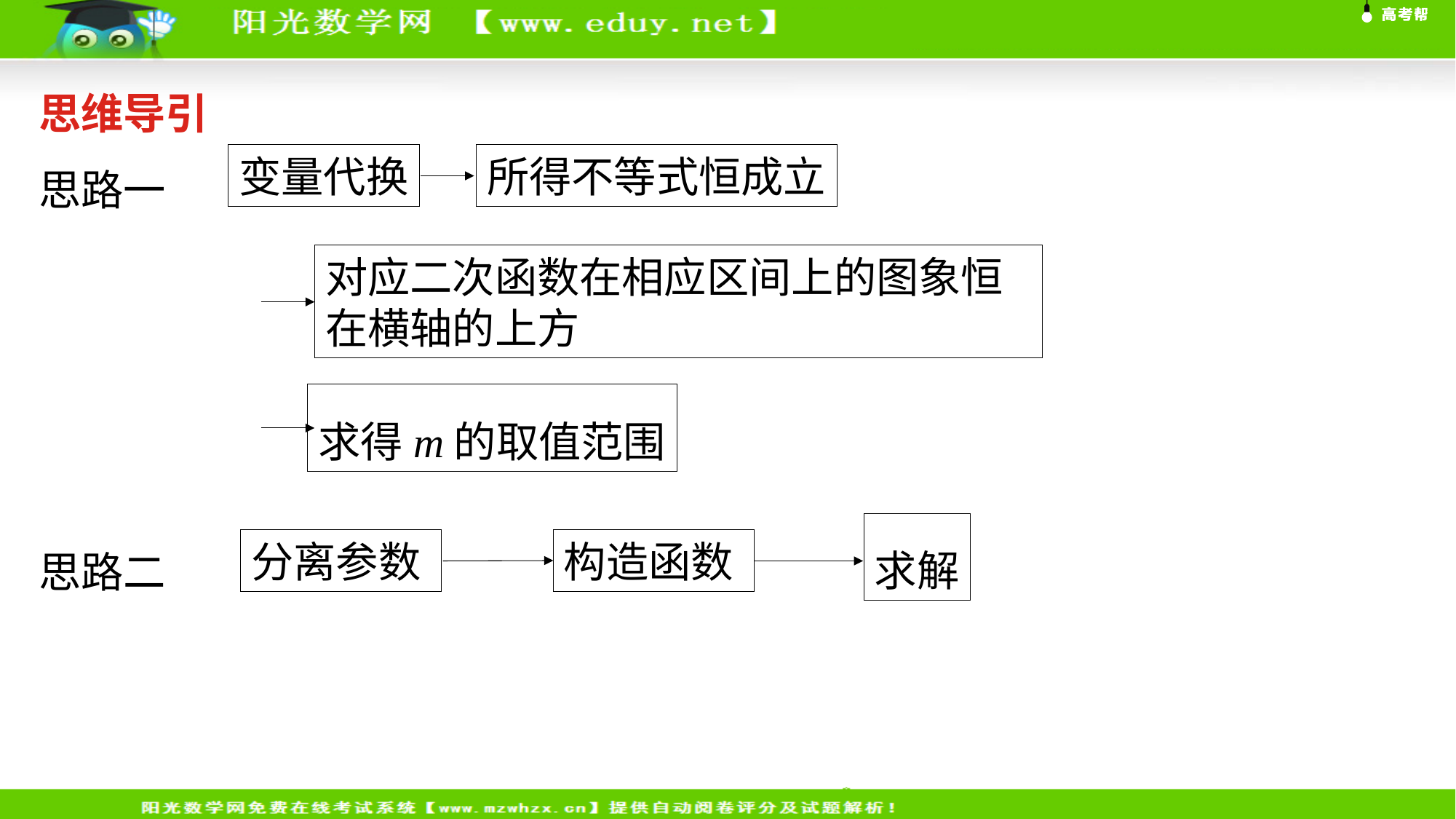

思维导引
思路一

思路二
变量代换
所得不等式恒成立
对应二次函数在相应区间上的图象恒在横轴的上方
求得m的取值范围
求解
分离参数
构造函数